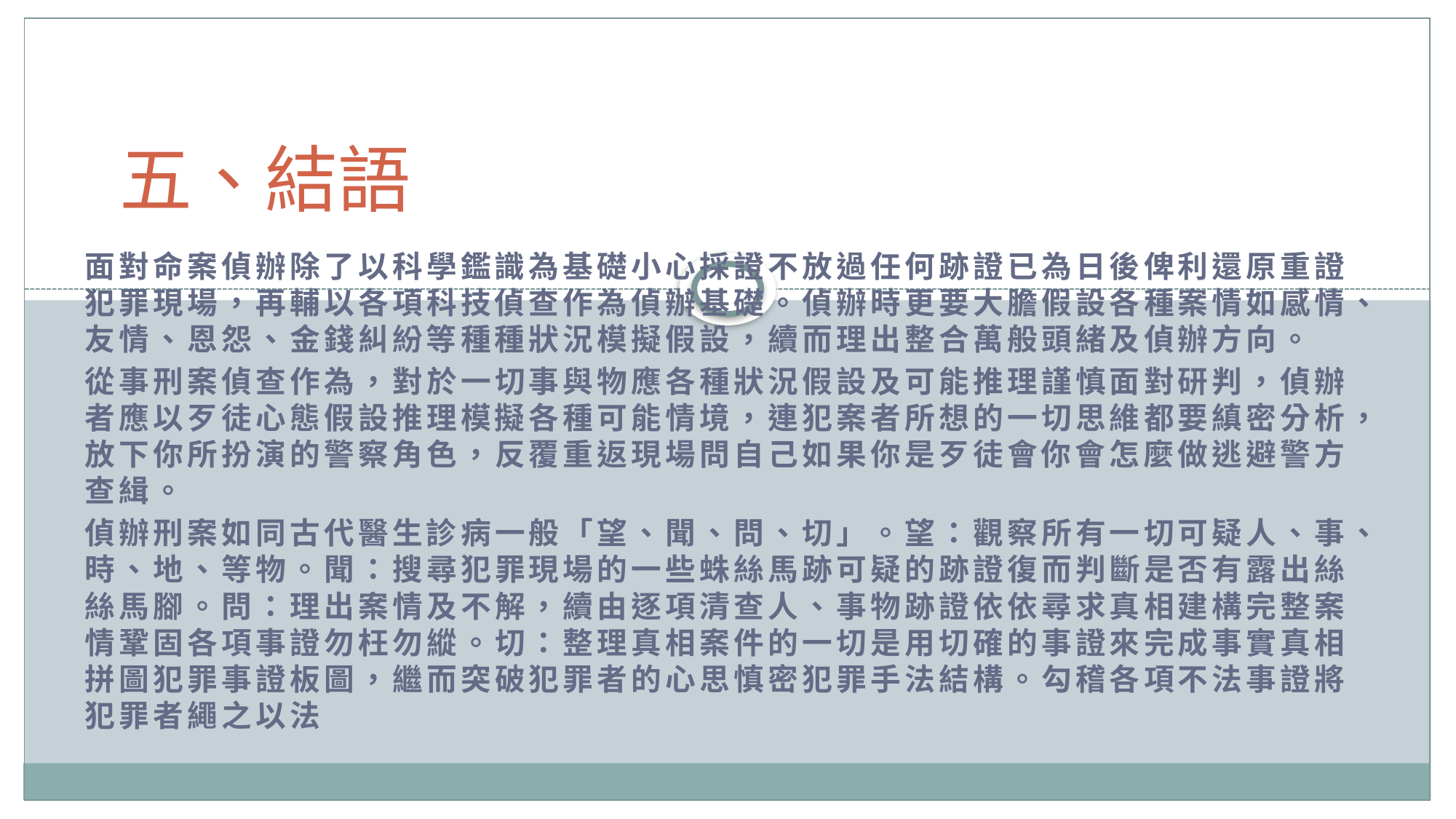

# 五、結語
面對命案偵辦除了以科學鑑識為基礎小心採證不放過任何跡證已為日後俾利還原重證犯罪現場，再輔以各項科技偵查作為偵辦基礎。偵辦時更要大膽假設各種案情如感情、友情、恩怨、金錢糾紛等種種狀況模擬假設，續而理出整合萬般頭緒及偵辦方向。
從事刑案偵查作為，對於一切事與物應各種狀況假設及可能推理謹慎面對研判，偵辦者應以歹徒心態假設推理模擬各種可能情境，連犯案者所想的一切思維都要縝密分析，放下你所扮演的警察角色，反覆重返現場問自己如果你是歹徒會你會怎麼做逃避警方查緝。
偵辦刑案如同古代醫生診病一般「望、聞、問、切」。望：觀察所有一切可疑人、事、時、地、等物。聞：搜尋犯罪現場的一些蛛絲馬跡可疑的跡證復而判斷是否有露出絲絲馬腳。問：理出案情及不解，續由逐項清查人、事物跡證依依尋求真相建構完整案情鞏固各項事證勿枉勿縱。切：整理真相案件的一切是用切確的事證來完成事實真相拼圖犯罪事證板圖，繼而突破犯罪者的心思慎密犯罪手法結構。勾稽各項不法事證將犯罪者繩之以法